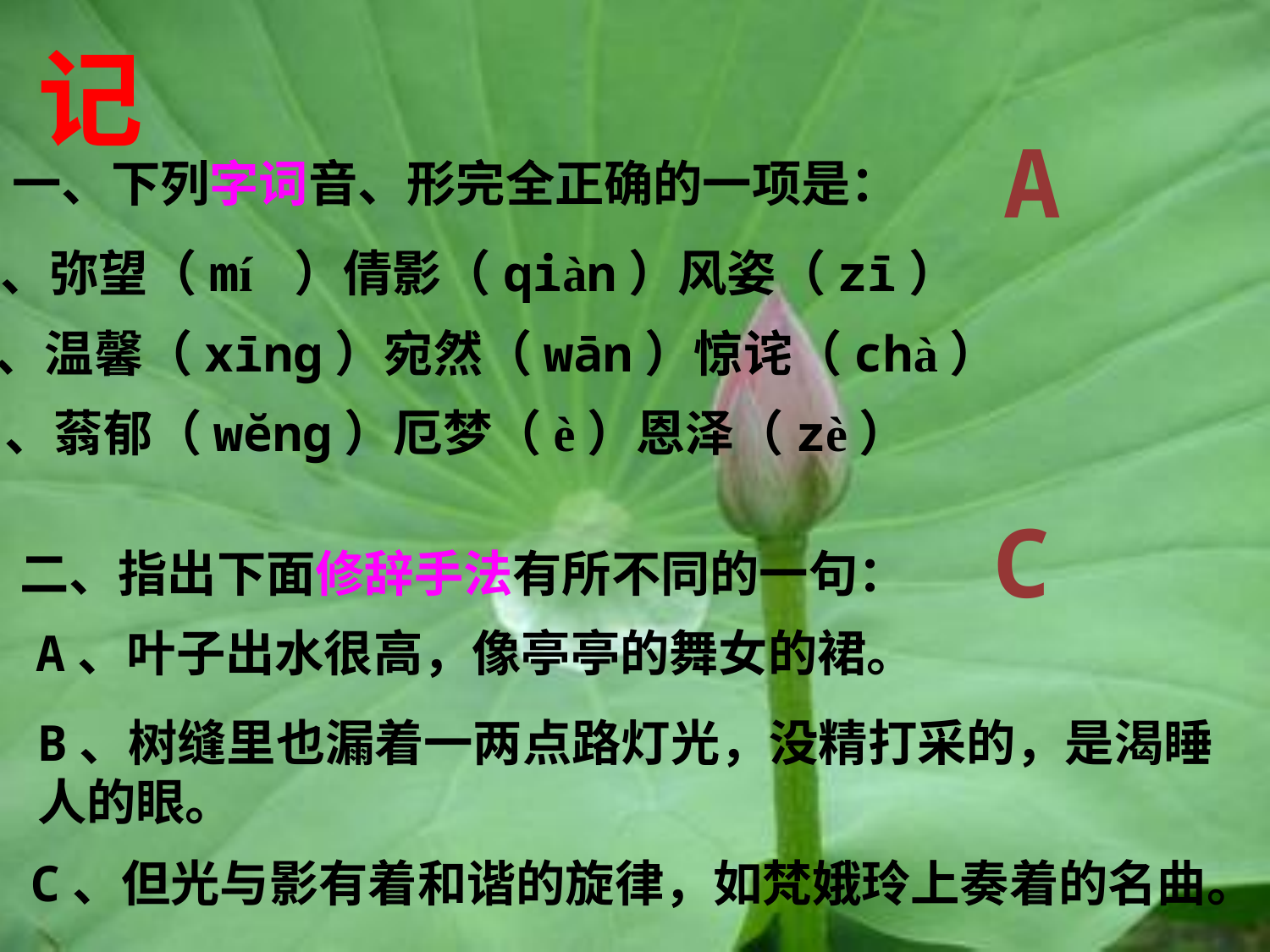

记
A
一、下列字词音、形完全正确的一项是：
A、弥望（mí ）倩影（qiàn）风姿（zī）
B、温馨（xīng）宛然（wān）惊诧（chà）
C、蓊郁（wĕng）厄梦（è）恩泽（zè）
C
二、指出下面修辞手法有所不同的一句：
A、叶子出水很高，像亭亭的舞女的裙。
B、树缝里也漏着一两点路灯光，没精打采的，是渴睡人的眼。
C、但光与影有着和谐的旋律，如梵娥玲上奏着的名曲。